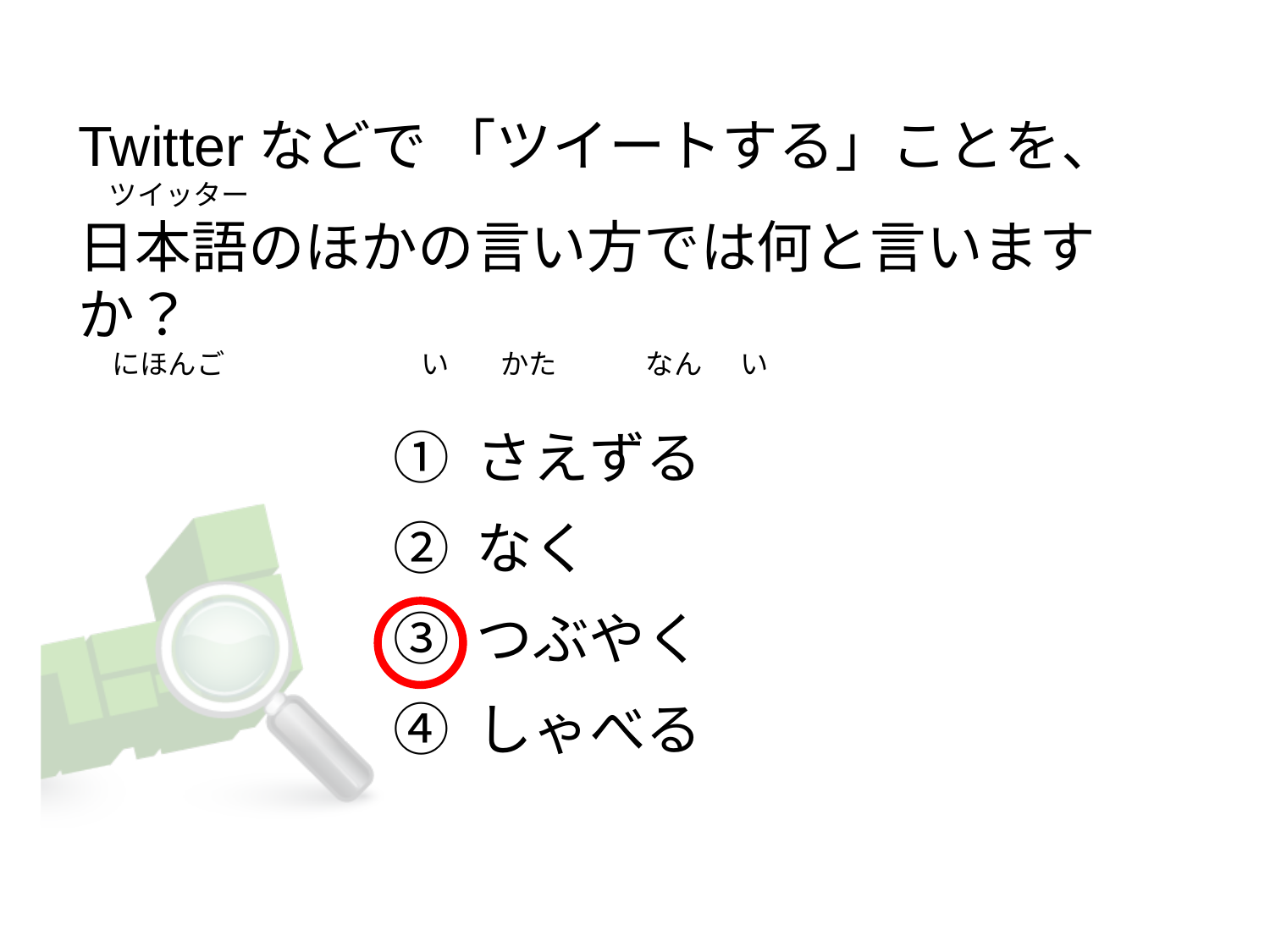

Twitterなどで 「ツイートする」ことを、
    ツイッター
日本語のほかの言い方では何と言いますか？
     にほんご                               い        かた              なん      い
① さえずる
② なく
③ つぶやく
④ しゃべる